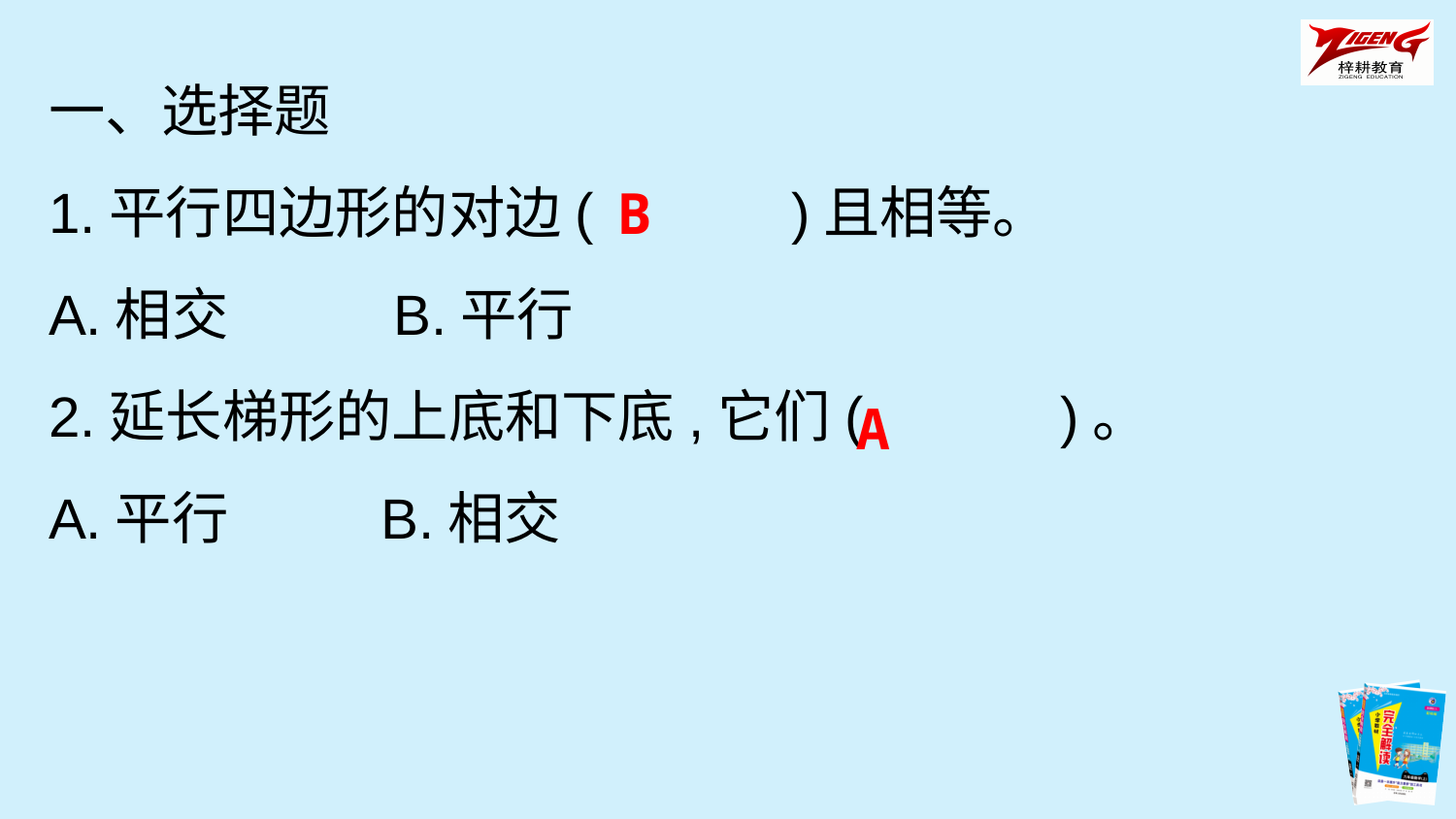

一、选择题
1.平行四边形的对边(　　　)且相等。
A.相交            B.平行
2.延长梯形的上底和下底,它们(　　　)。
A.平行           B.相交
B
A